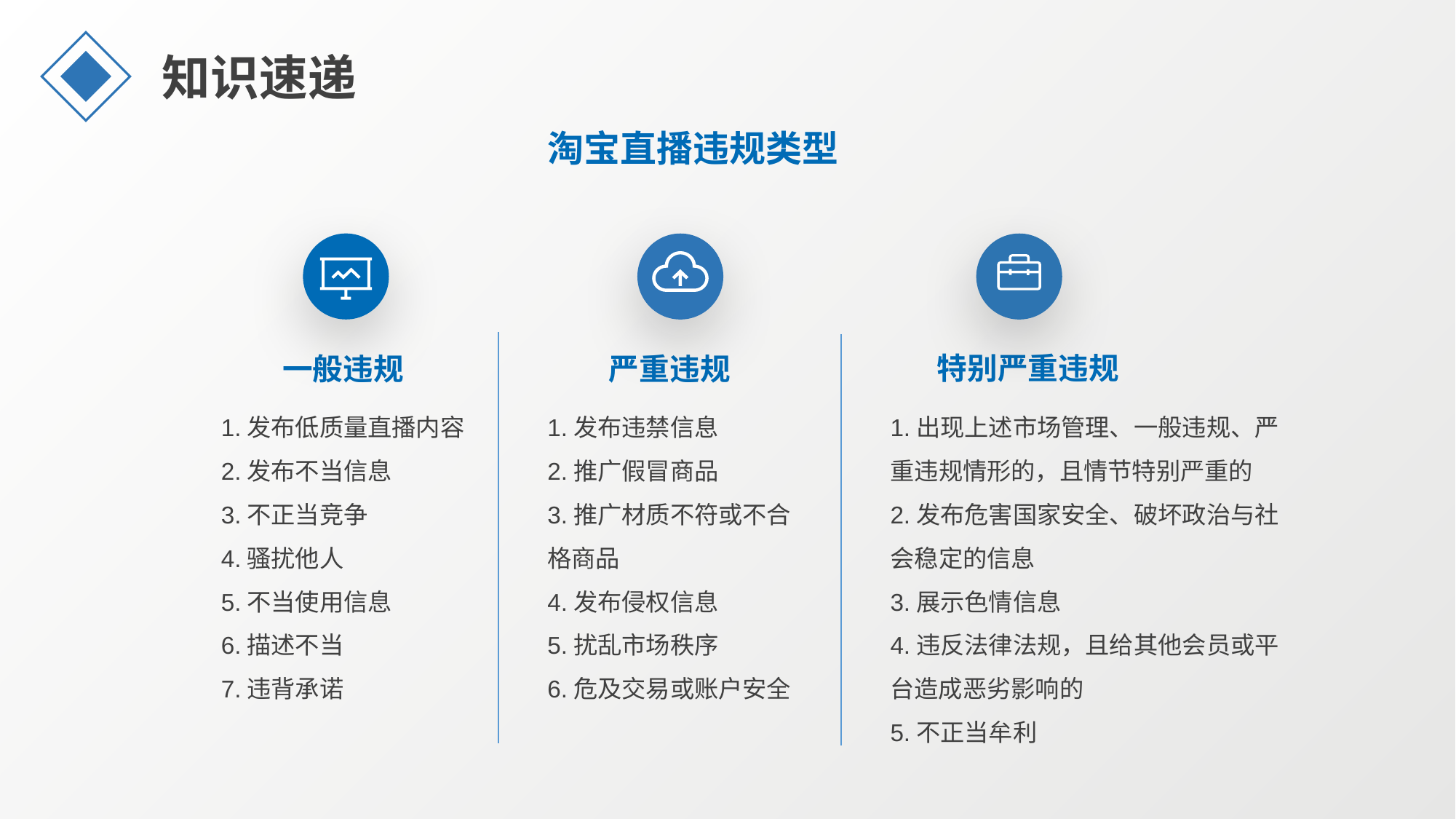

知识速递
淘宝直播违规类型

特别严重违规
1.出现上述市场管理、一般违规、严重违规情形的，且情节特别严重的
2.发布危害国家安全、破坏政治与社会稳定的信息
3.展示色情信息
4.违反法律法规，且给其他会员或平台造成恶劣影响的
5.不正当牟利
一般违规
1.发布低质量直播内容
2.发布不当信息
3.不正当竞争
4.骚扰他人
5.不当使用信息
6.描述不当
7.违背承诺
严重违规
1.发布违禁信息
2.推广假冒商品
3.推广材质不符或不合格商品
4.发布侵权信息
5.扰乱市场秩序
6.危及交易或账户安全